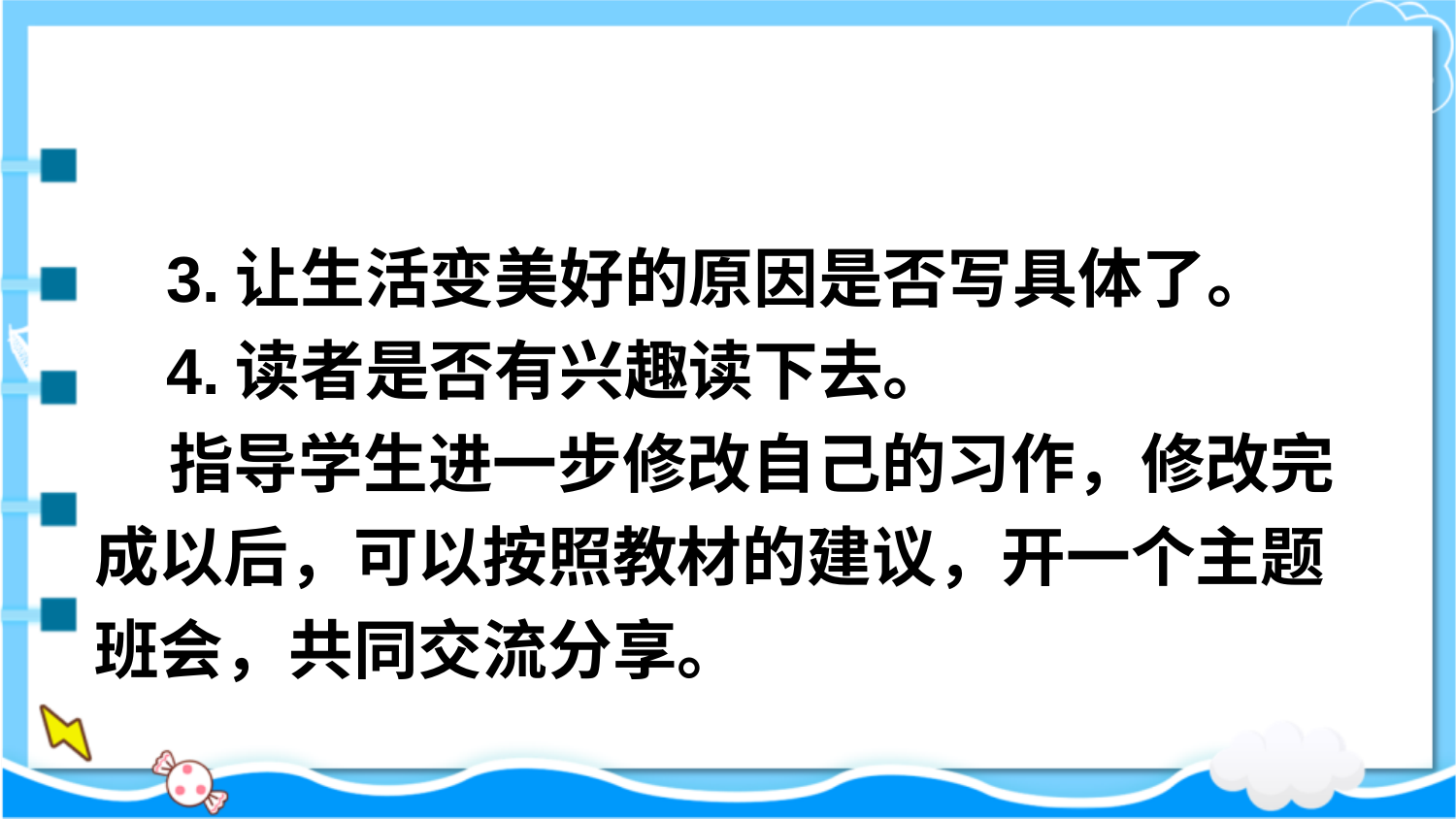

3.让生活变美好的原因是否写具体了。
    4.读者是否有兴趣读下去。
    指导学生进一步修改自己的习作，修改完成以后，可以按照教材的建议，开一个主题班会，共同交流分享。